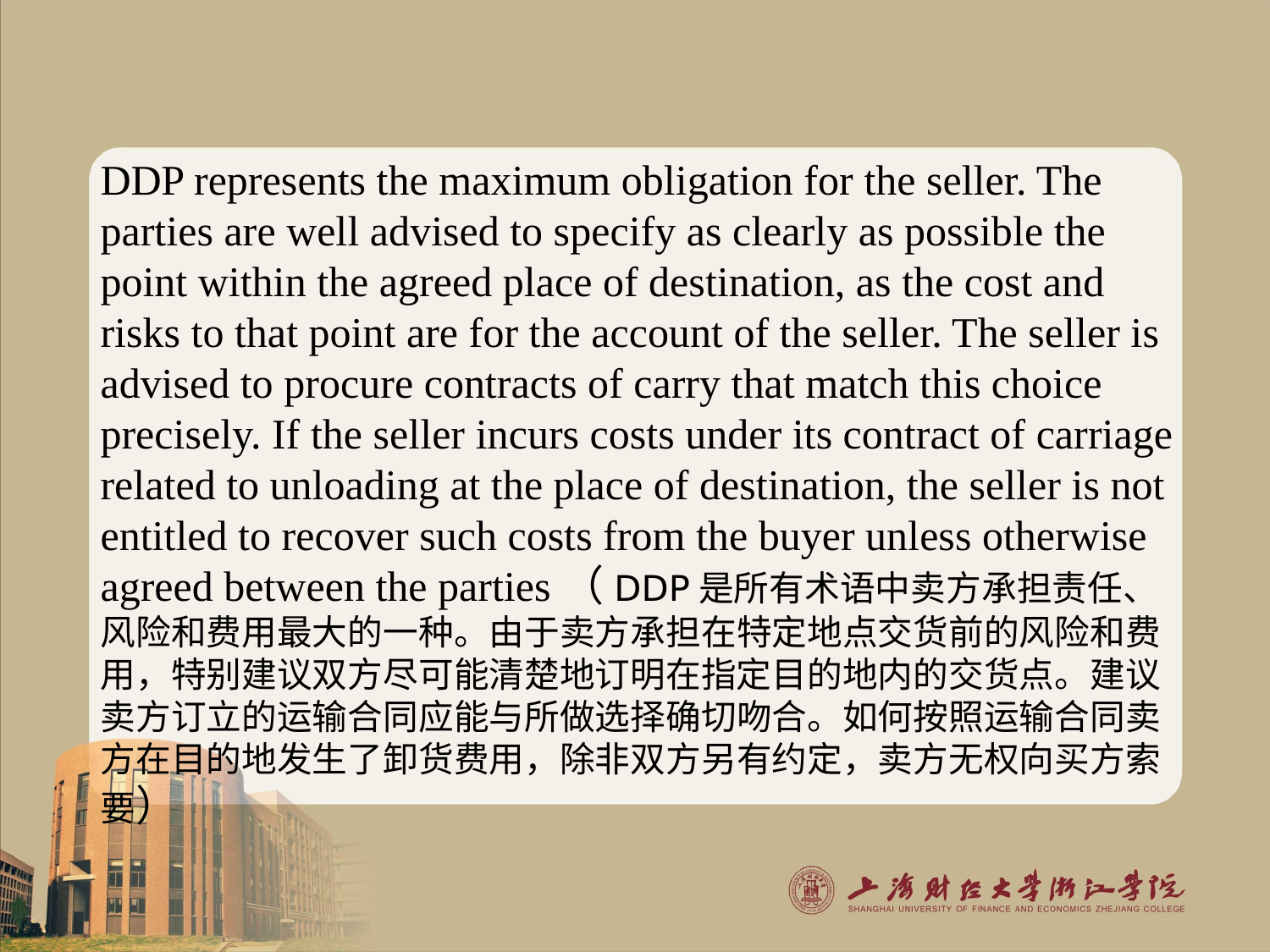

#
DDP represents the maximum obligation for the seller. The parties are well advised to specify as clearly as possible the point within the agreed place of destination, as the cost and risks to that point are for the account of the seller. The seller is advised to procure contracts of carry that match this choice precisely. If the seller incurs costs under its contract of carriage related to unloading at the place of destination, the seller is not entitled to recover such costs from the buyer unless otherwise agreed between the parties（DDP是所有术语中卖方承担责任、风险和费用最大的一种。由于卖方承担在特定地点交货前的风险和费用，特别建议双方尽可能清楚地订明在指定目的地内的交货点。建议卖方订立的运输合同应能与所做选择确切吻合。如何按照运输合同卖方在目的地发生了卸货费用，除非双方另有约定，卖方无权向买方索要）